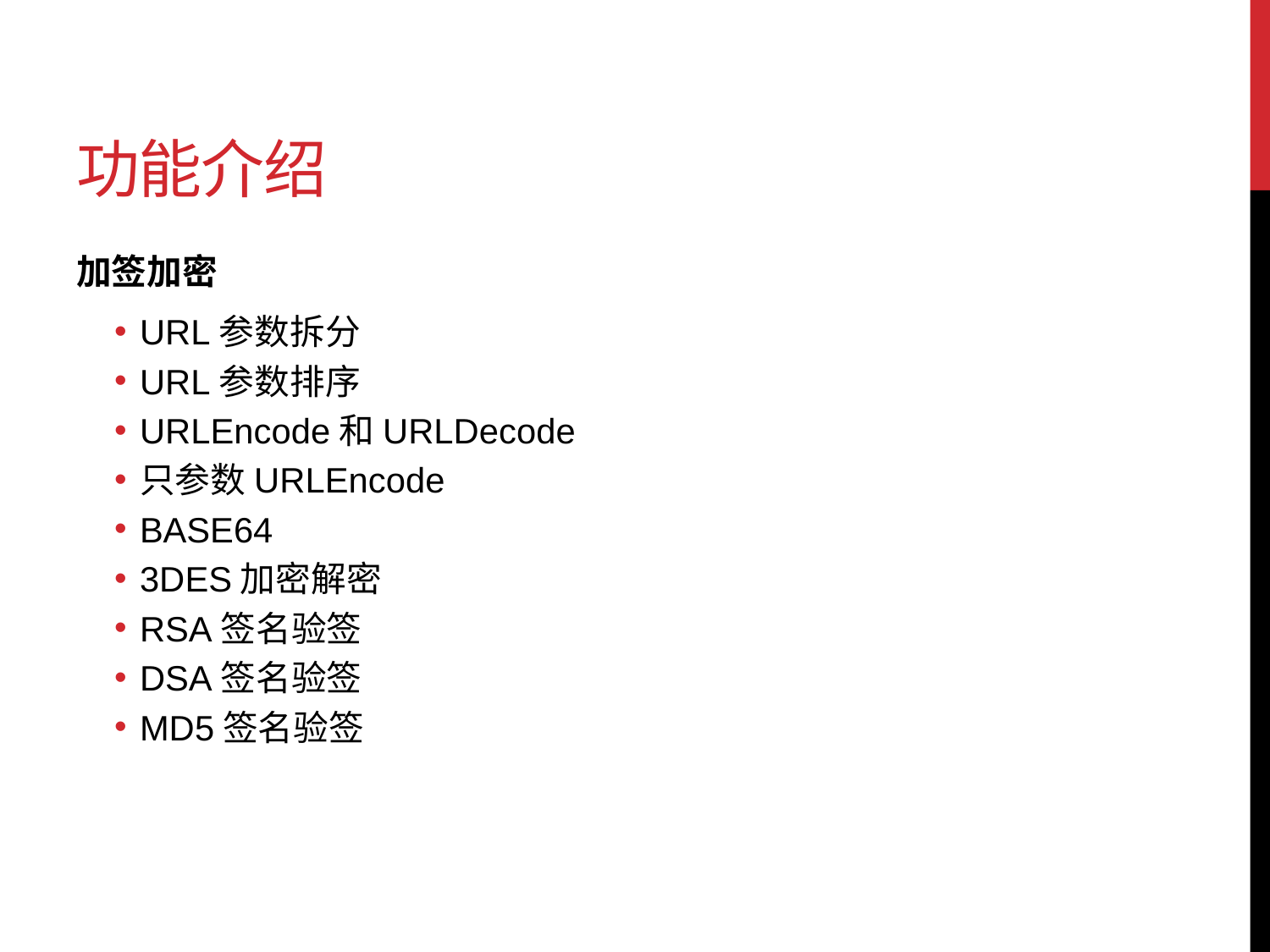

# 功能介绍
加签加密
URL参数拆分
URL参数排序
URLEncode和URLDecode
只参数URLEncode
BASE64
3DES加密解密
RSA签名验签
DSA签名验签
MD5签名验签